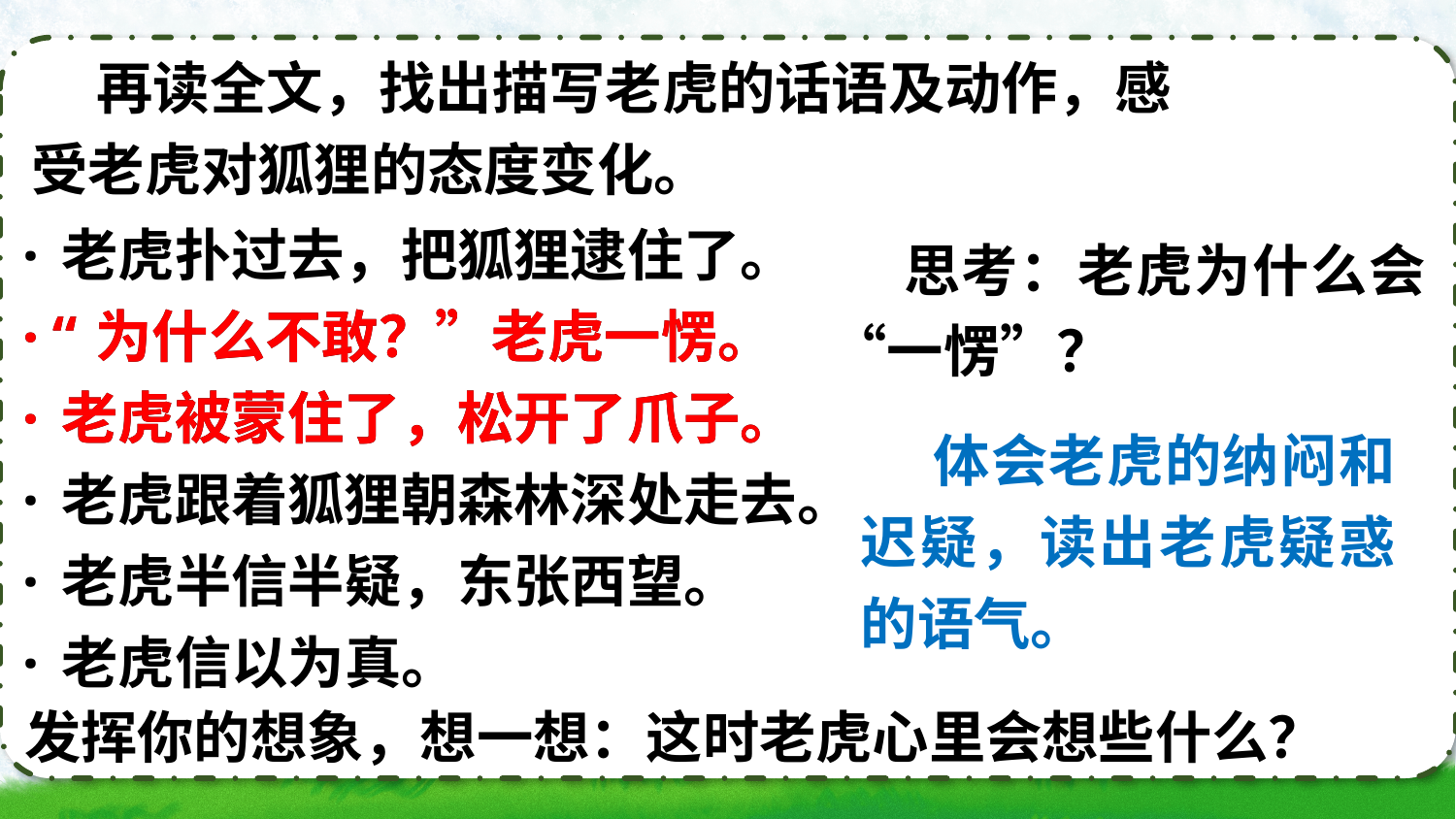

再读全文，找出描写老虎的话语及动作，感受老虎对狐狸的态度变化。
·老虎扑过去，把狐狸逮住了。
·“为什么不敢？”老虎一愣。
·老虎被蒙住了，松开了爪子。
·老虎跟着狐狸朝森林深处走去。
·老虎半信半疑，东张西望。
·老虎信以为真。
    思考：老虎为什么会“一愣”？
·“为什么不敢？”老虎一愣。
·老虎被蒙住了，松开了爪子。
    体会老虎的纳闷和迟疑，读出老虎疑惑的语气。
    发挥你的想象，想一想：这时老虎心里会想些什么？